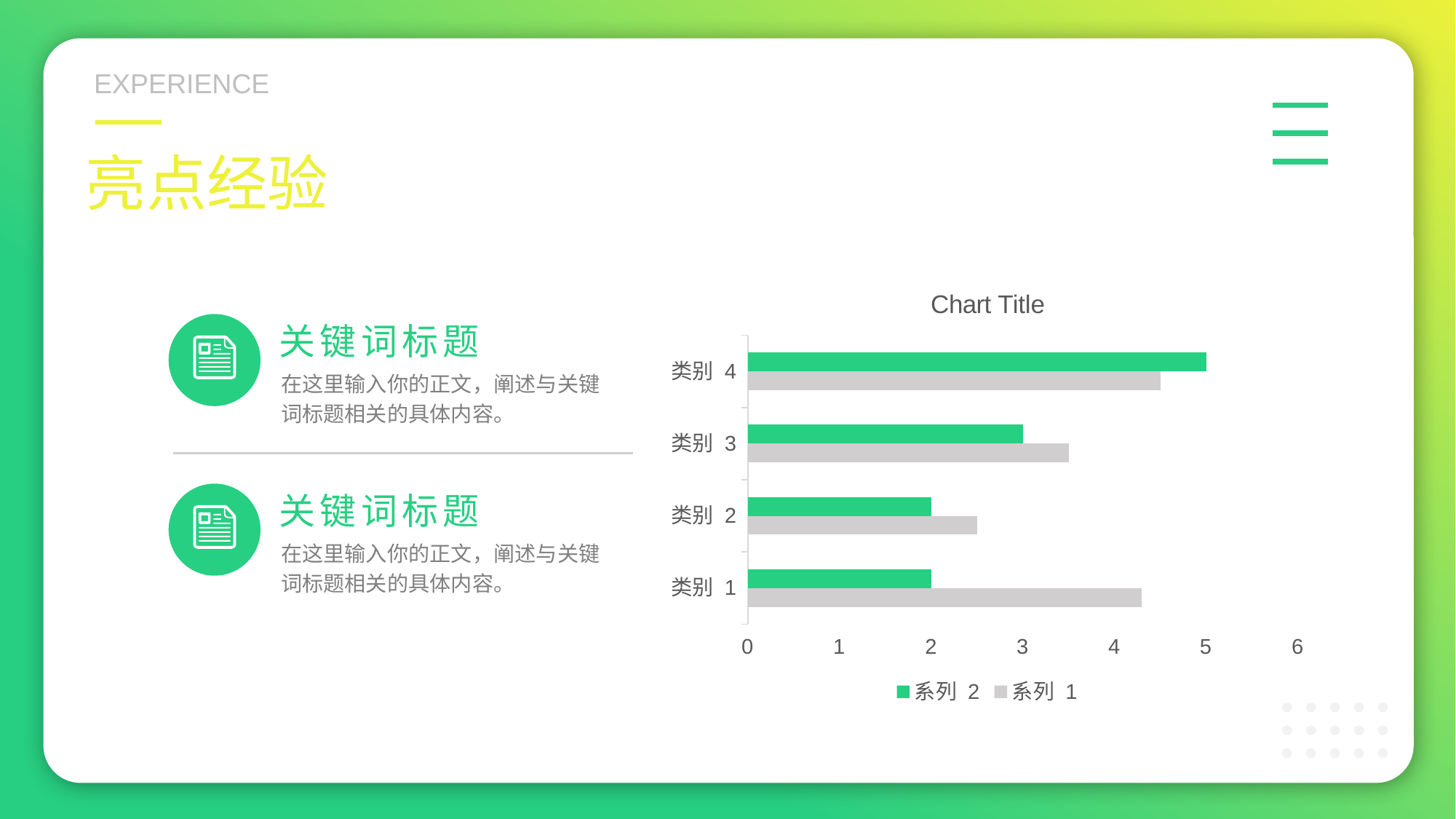

EXPERIENCE

亮点经验

### Chart:

| Category | 系列 1 | 系列 2 |
|---|---|---|
| 类别 1 | 4.3 | 2.0 |
| 类别 2 | 2.5 | 2.0 |
| 类别 3 | 3.5 | 3.0 |
| 类别 4 | 4.5 | 5.0 |

关键词标题
在这里输入你的正文，阐述与关键词标题相关的具体内容。

关键词标题
在这里输入你的正文，阐述与关键词标题相关的具体内容。